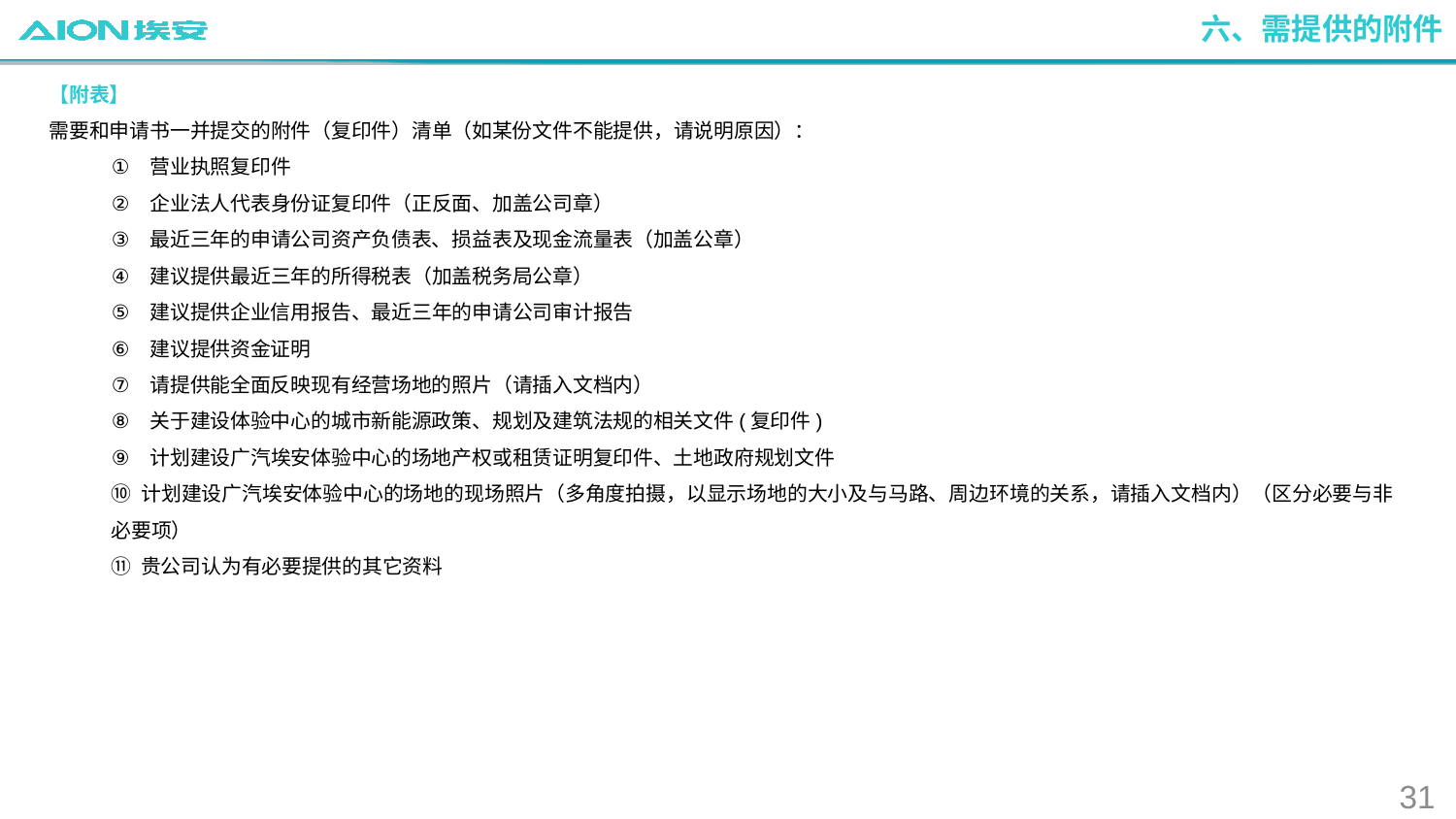

六、需提供的附件
【附表】
需要和申请书一并提交的附件（复印件）清单（如某份文件不能提供，请说明原因）：
营业执照复印件
企业法人代表身份证复印件（正反面、加盖公司章）
最近三年的申请公司资产负债表、损益表及现金流量表（加盖公章）
建议提供最近三年的所得税表（加盖税务局公章）
建议提供企业信用报告、最近三年的申请公司审计报告
建议提供资金证明
请提供能全面反映现有经营场地的照片（请插入文档内）
关于建设体验中心的城市新能源政策、规划及建筑法规的相关文件(复印件)
计划建设广汽埃安体验中心的场地产权或租赁证明复印件、土地政府规划文件
⑩ 计划建设广汽埃安体验中心的场地的现场照片（多角度拍摄，以显示场地的大小及与马路、周边环境的关系，请插入文档内）（区分必要与非必要项）
⑪ 贵公司认为有必要提供的其它资料